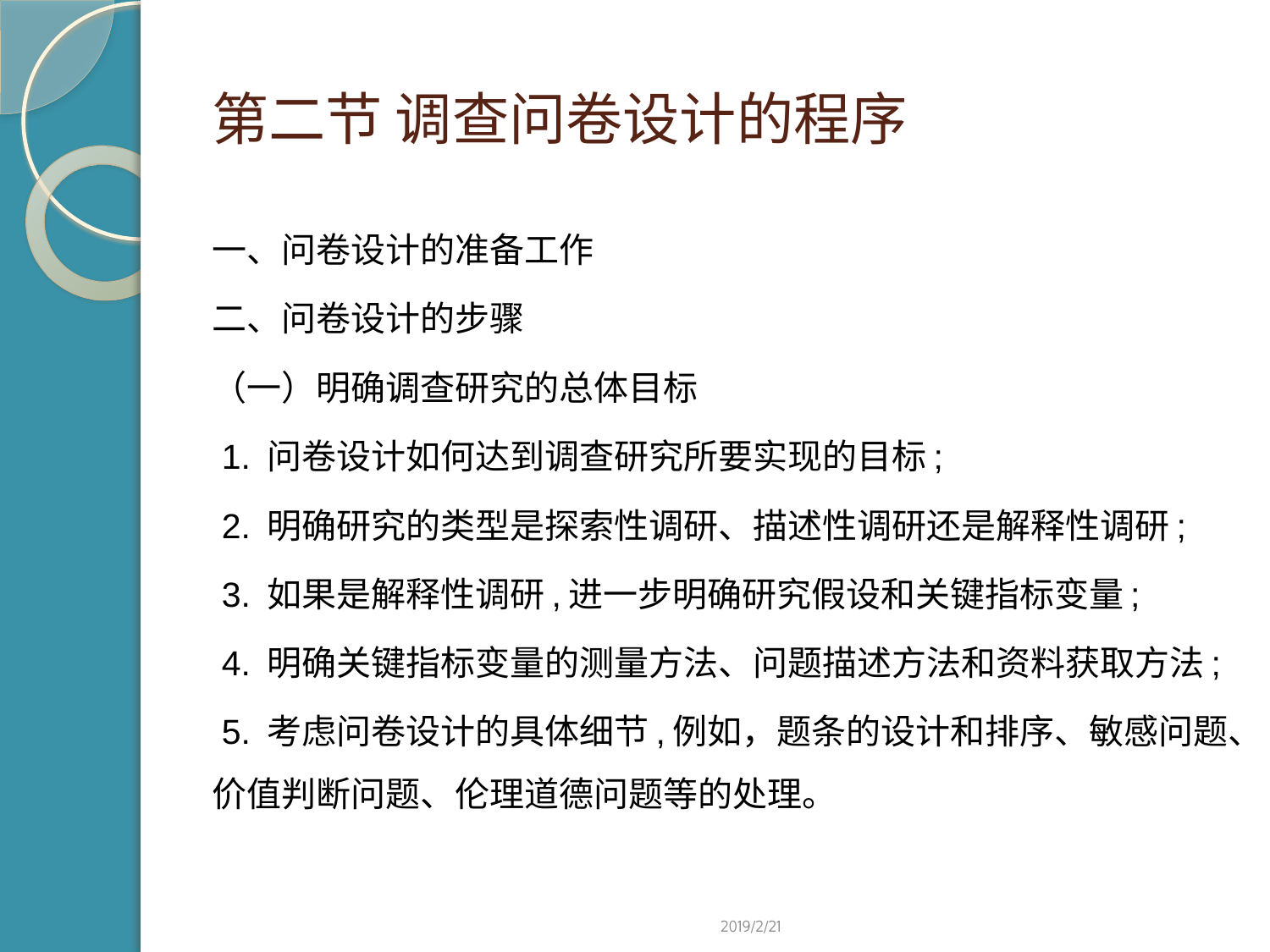

# 第二节 调查问卷设计的程序
一、问卷设计的准备工作
二、问卷设计的步骤
（一）明确调查研究的总体目标
 1. 问卷设计如何达到调查研究所要实现的目标;
 2. 明确研究的类型是探索性调研、描述性调研还是解释性调研;
 3. 如果是解释性调研,进一步明确研究假设和关键指标变量;
 4. 明确关键指标变量的测量方法、问题描述方法和资料获取方法;
 5. 考虑问卷设计的具体细节,例如，题条的设计和排序、敏感问题、价值判断问题、伦理道德问题等的处理。
2019/2/21